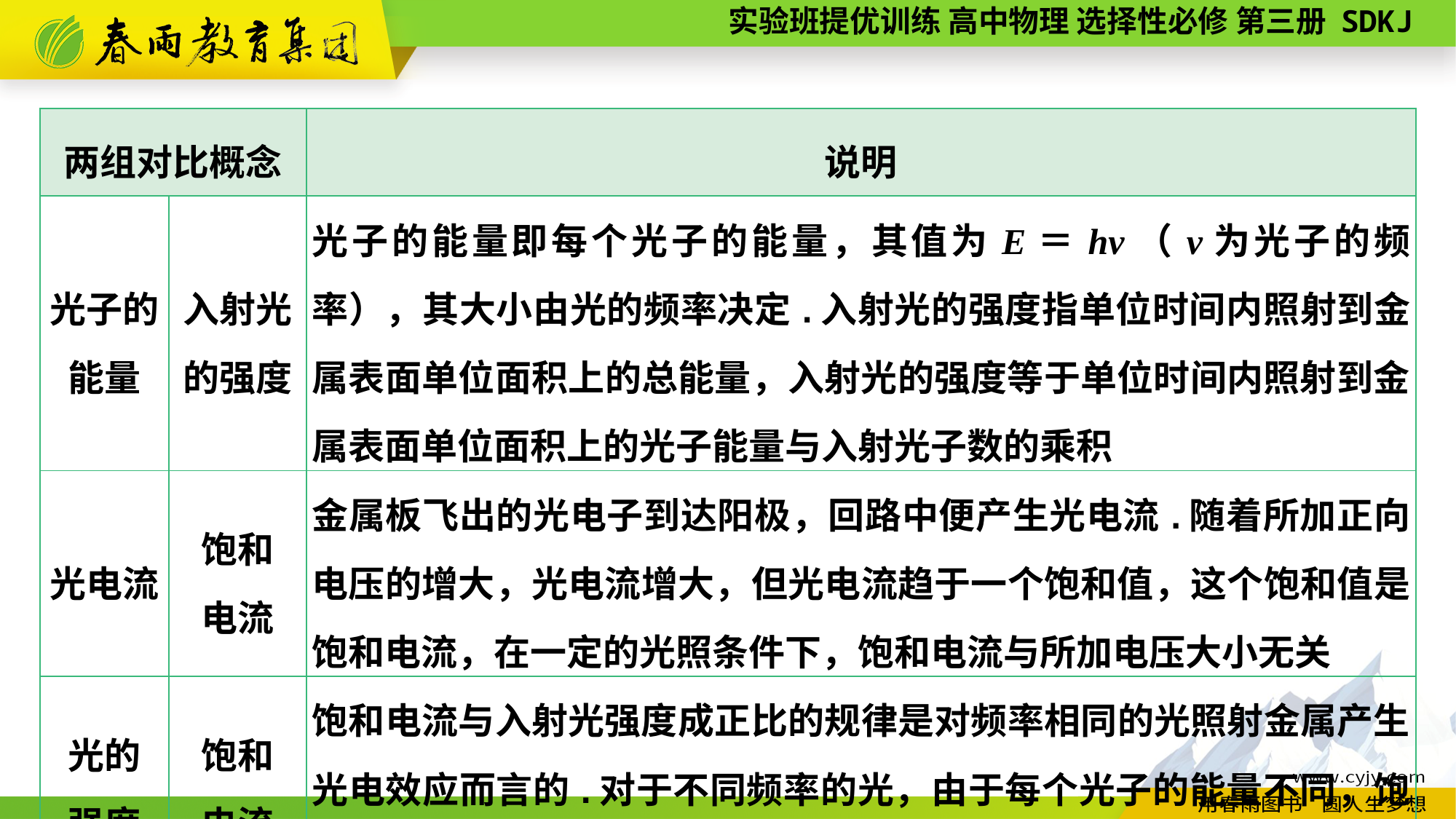

| 两组对比概念 |  | 说明 |
| --- | --- | --- |
| 光子的能量 | 入射光 的强度 | 光子的能量即每个光子的能量，其值为E＝hν（ν为光子的频率），其大小由光的频率决定.入射光的强度指单位时间内照射到金属表面单位面积上的总能量，入射光的强度等于单位时间内照射到金属表面单位面积上的光子能量与入射光子数的乘积 |
| 光电流 | 饱和 电流 | 金属板飞出的光电子到达阳极，回路中便产生光电流.随着所加正向电压的增大，光电流增大，但光电流趋于一个饱和值，这个饱和值是饱和电流，在一定的光照条件下，饱和电流与所加电压大小无关 |
| 光的 强度 | 饱和 电流 | 饱和电流与入射光强度成正比的规律是对频率相同的光照射金属产生光电效应而言的.对于不同频率的光，由于每个光子的能量不同，饱和电流与入射光强度之间没有简单的正比关系 |